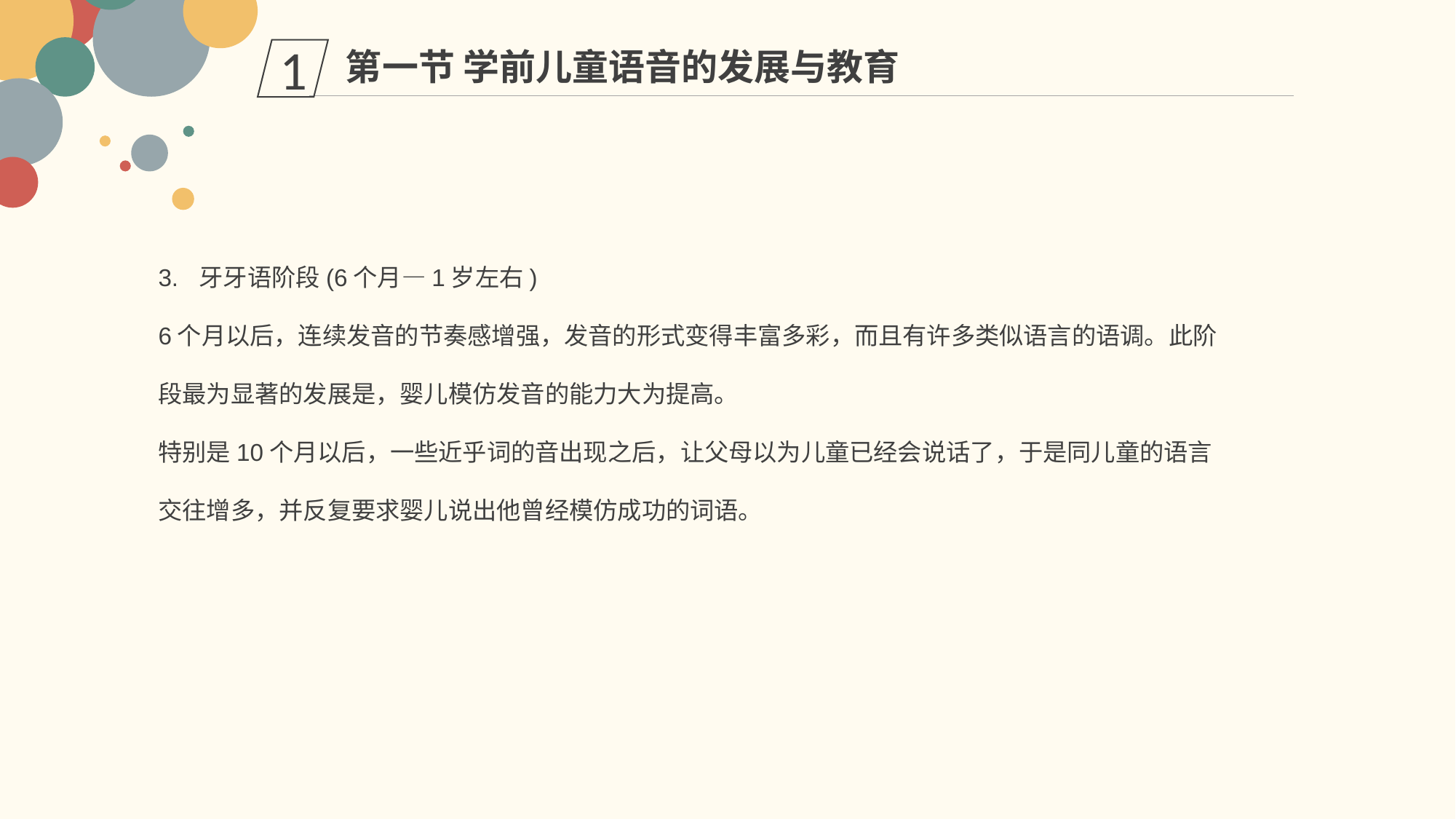

第一节 学前儿童语音的发展与教育
1
牙牙语阶段(6个月—1岁左右)
6个月以后，连续发音的节奏感增强，发音的形式变得丰富多彩，而且有许多类似语言的语调。此阶段最为显著的发展是，婴儿模仿发音的能力大为提高。
特别是10个月以后，一些近乎词的音出现之后，让父母以为儿童已经会说话了，于是同儿童的语言交往增多，并反复要求婴儿说出他曾经模仿成功的词语。